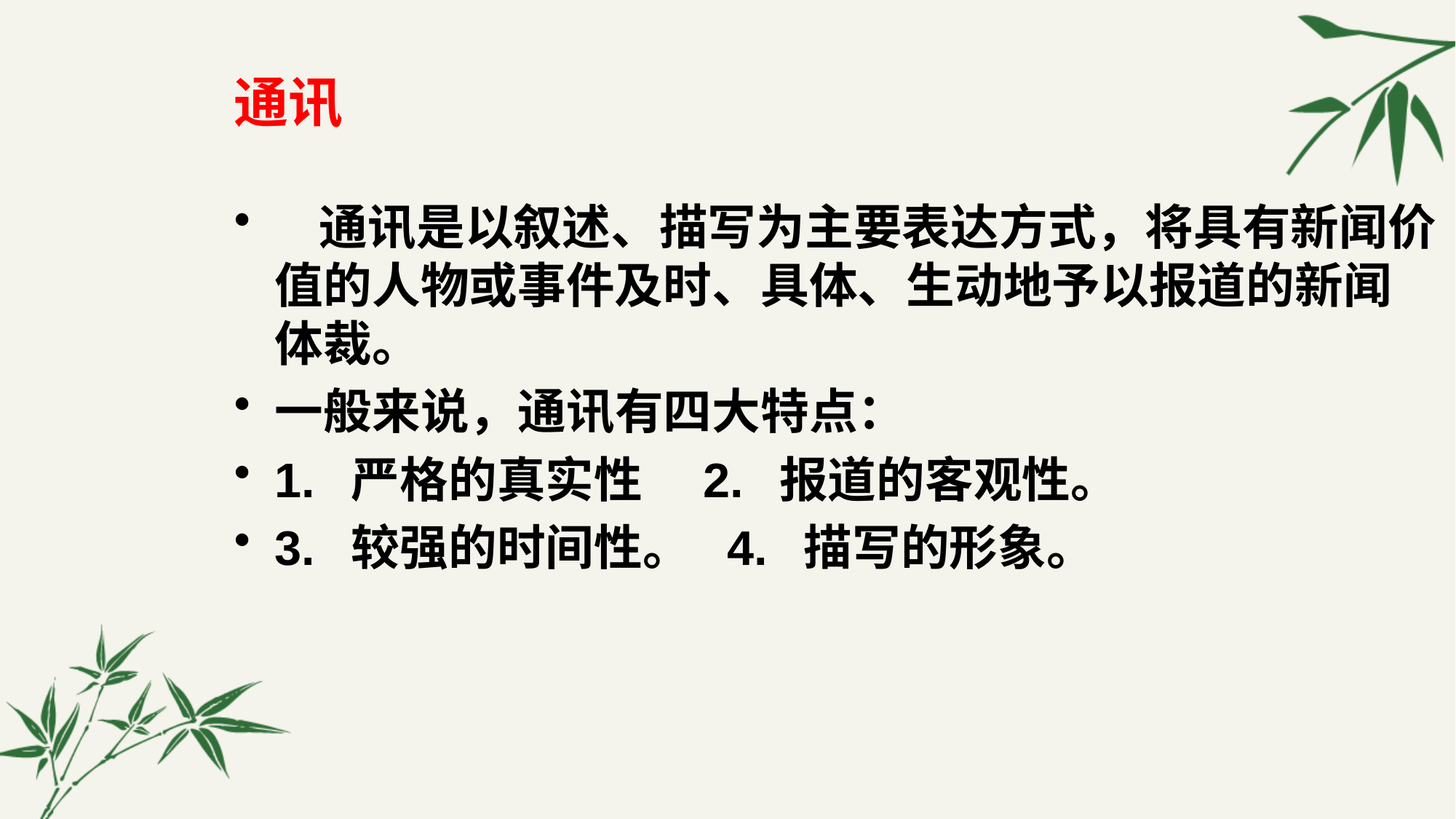

# 通讯
   通讯是以叙述、描写为主要表达方式，将具有新闻价值的人物或事件及时、具体、生动地予以报道的新闻体裁。
一般来说，通讯有四大特点：
1. 严格的真实性  2. 报道的客观性。
3. 较强的时间性。 4. 描写的形象。